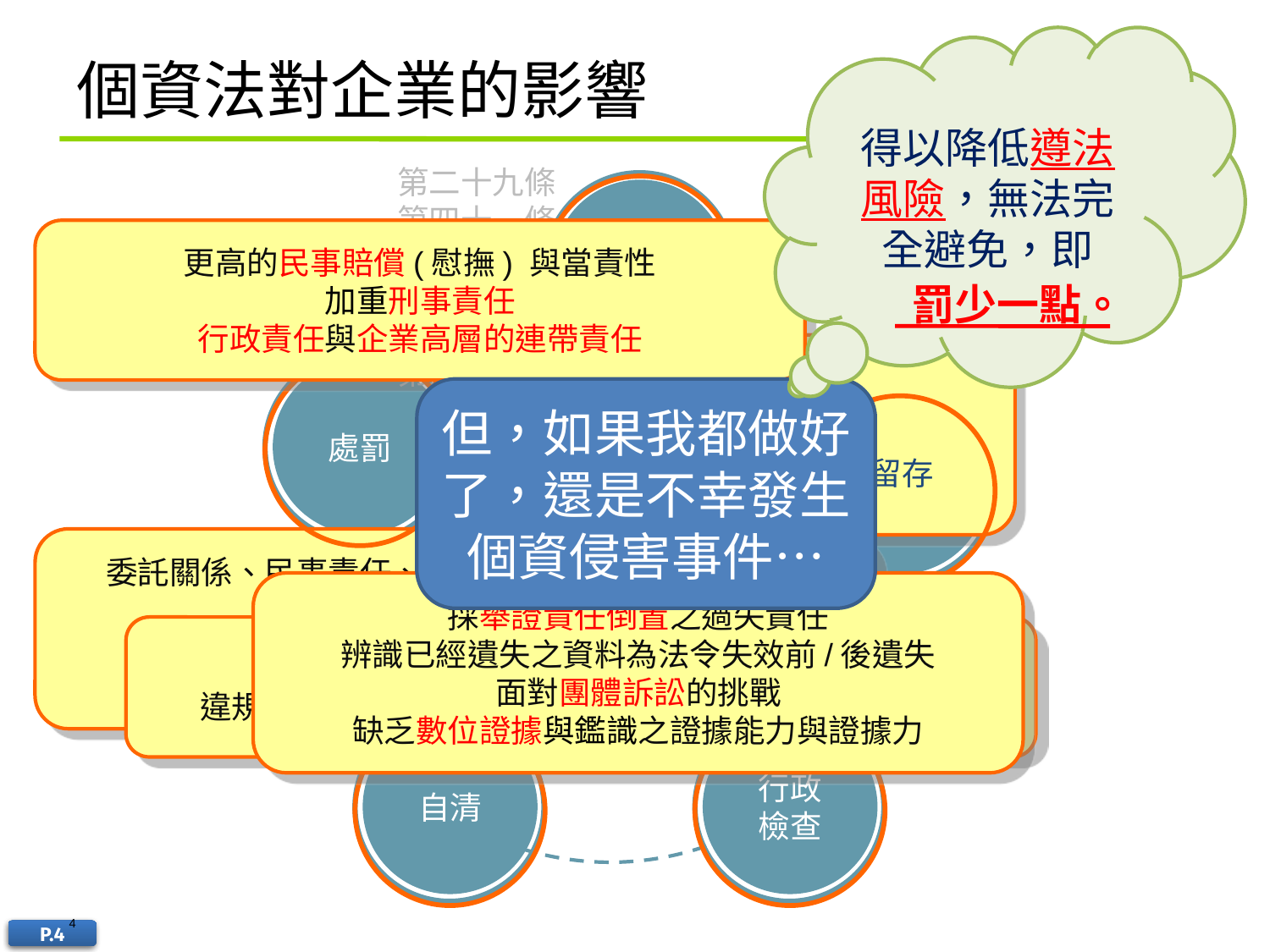

得以降低遵法風險，無法完全避免，即
# 個資法對企業的影響
第二十九條
第四十一條
第四十五條
第四十七條
…
第五十條

營運流程
調整
三條   第六條
第八條   第九條
第十九條
第二十條

處罰

權責
界定

個資法對
非公務機關
之衝擊
第十二條
第二十七條
第二十九條
第二十二條
第二十三條
第二十四條

自清

行政
檢查

更高的民事賠償(慰撫) 與當責性
加重刑事責任
行政責任與企業高層的連帶責任
罰少一點。
告知與取得書面同意之責任
特種資料的蒐集、處理及利用
當事人權利行使的設計與紀錄留存

但，如果我都做好了，還是不幸發生個資侵害事件…

委託關係、民事責任、刑事責任，行政責任的認定
如何區分權利義務關係
  ->委託者 vs.受託者
  ->企業 vs. 內部員工
採舉證責任倒置之過失責任
辨識已經遺失之資料為法令失效前/後遺失
面對團體訴訟的挑戰
缺乏數位證據與鑑識之證據能力與證據力
主管機關可主動執行行政檢查
違規時的嚴厲處置，如禁止蒐集、處理或利用個人資料

4